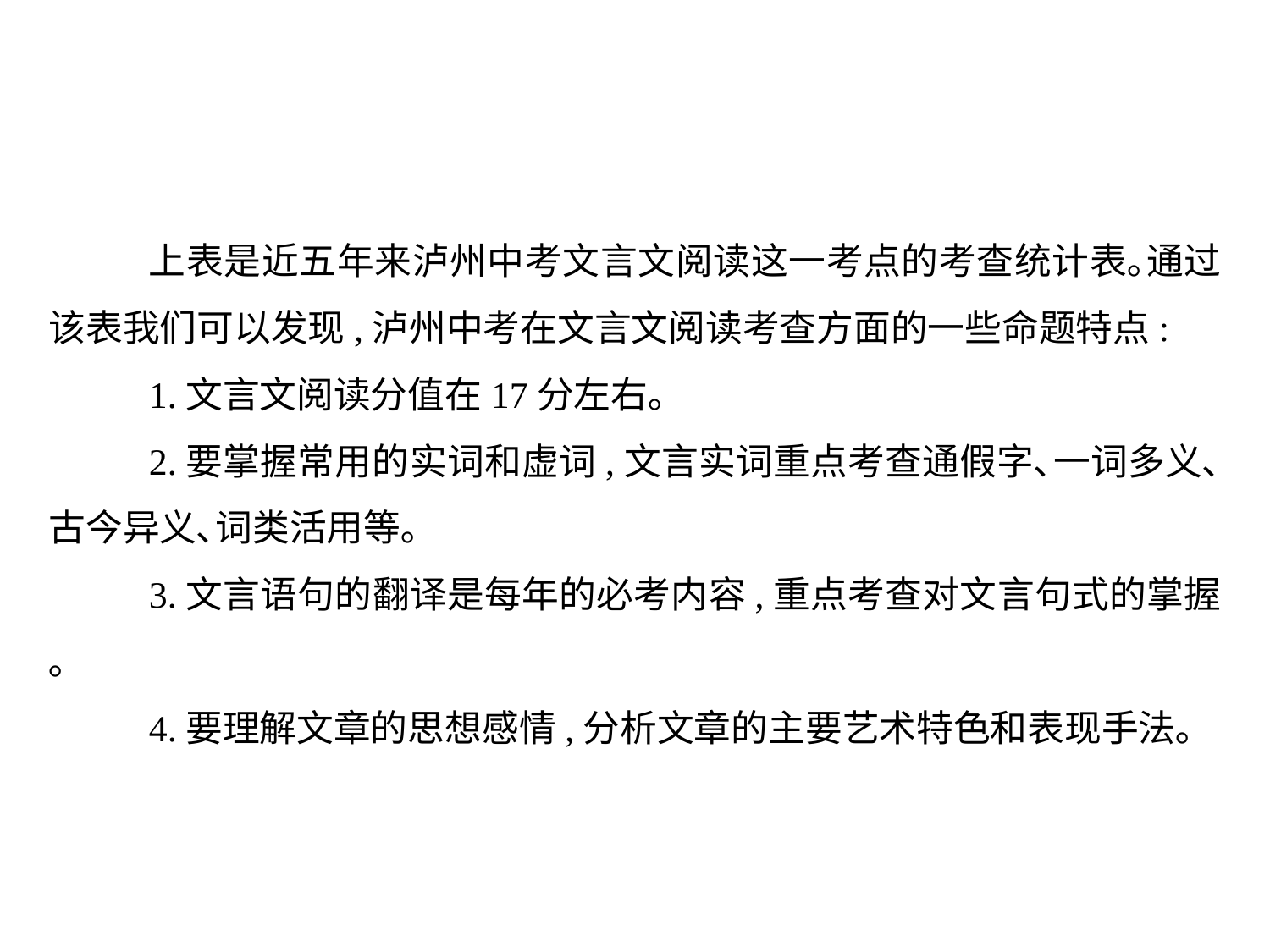

上表是近五年来泸州中考文言文阅读这一考点的考查统计表｡通过该表我们可以发现,泸州中考在文言文阅读考查方面的一些命题特点:
1.文言文阅读分值在17分左右｡
2.要掌握常用的实词和虚词,文言实词重点考查通假字､一词多义､古今异义､词类活用等｡
3.文言语句的翻译是每年的必考内容,重点考查对文言句式的掌握｡
4.要理解文章的思想感情,分析文章的主要艺术特色和表现手法｡